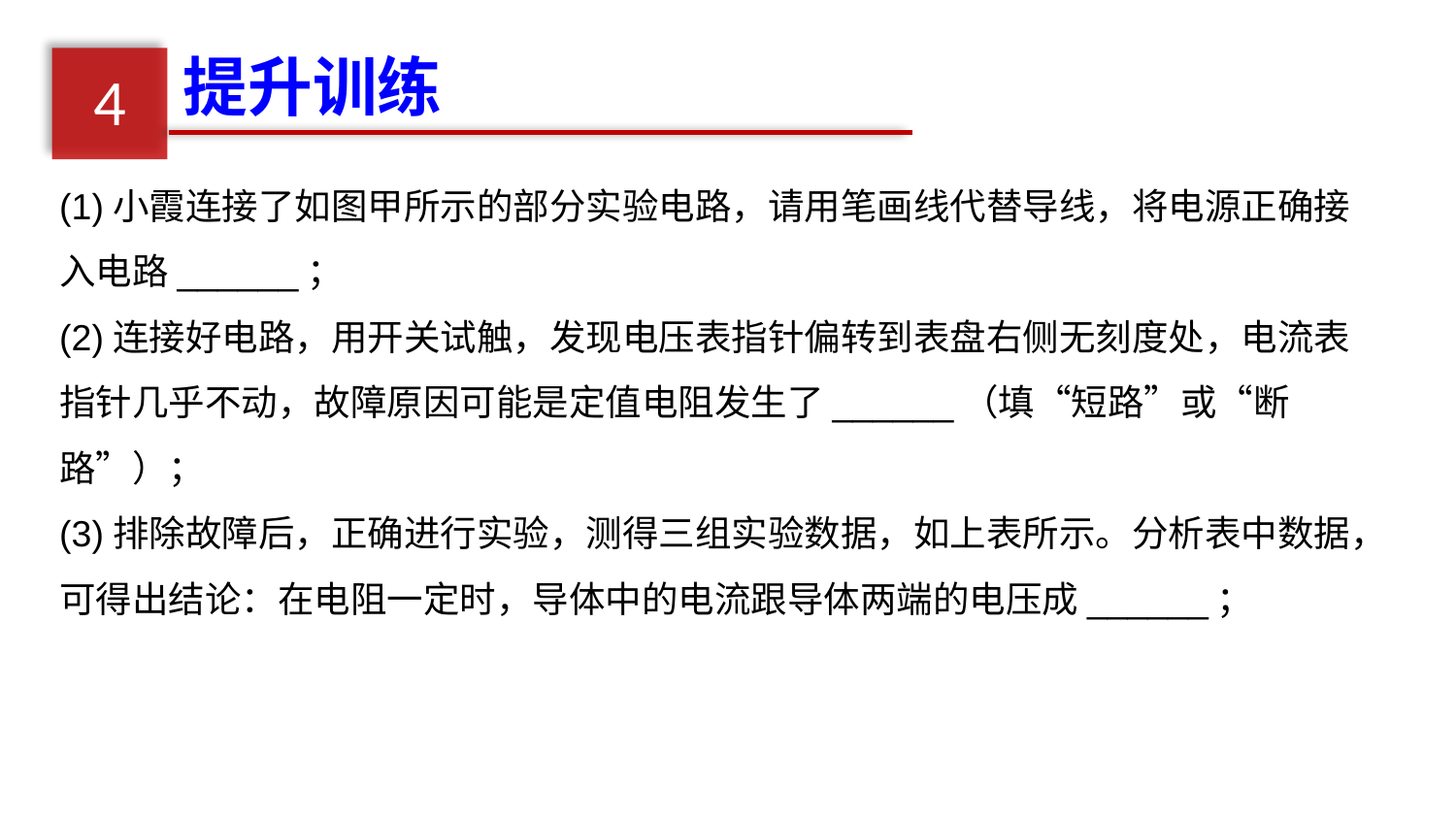

提升训练

4
(1)小霞连接了如图甲所示的部分实验电路，请用笔画线代替导线，将电源正确接入电路______；
(2)连接好电路，用开关试触，发现电压表指针偏转到表盘右侧无刻度处，电流表指针几乎不动，故障原因可能是定值电阻发生了______（填“短路”或“断路”）；
(3)排除故障后，正确进行实验，测得三组实验数据，如上表所示。分析表中数据，可得出结论：在电阻一定时，导体中的电流跟导体两端的电压成______；